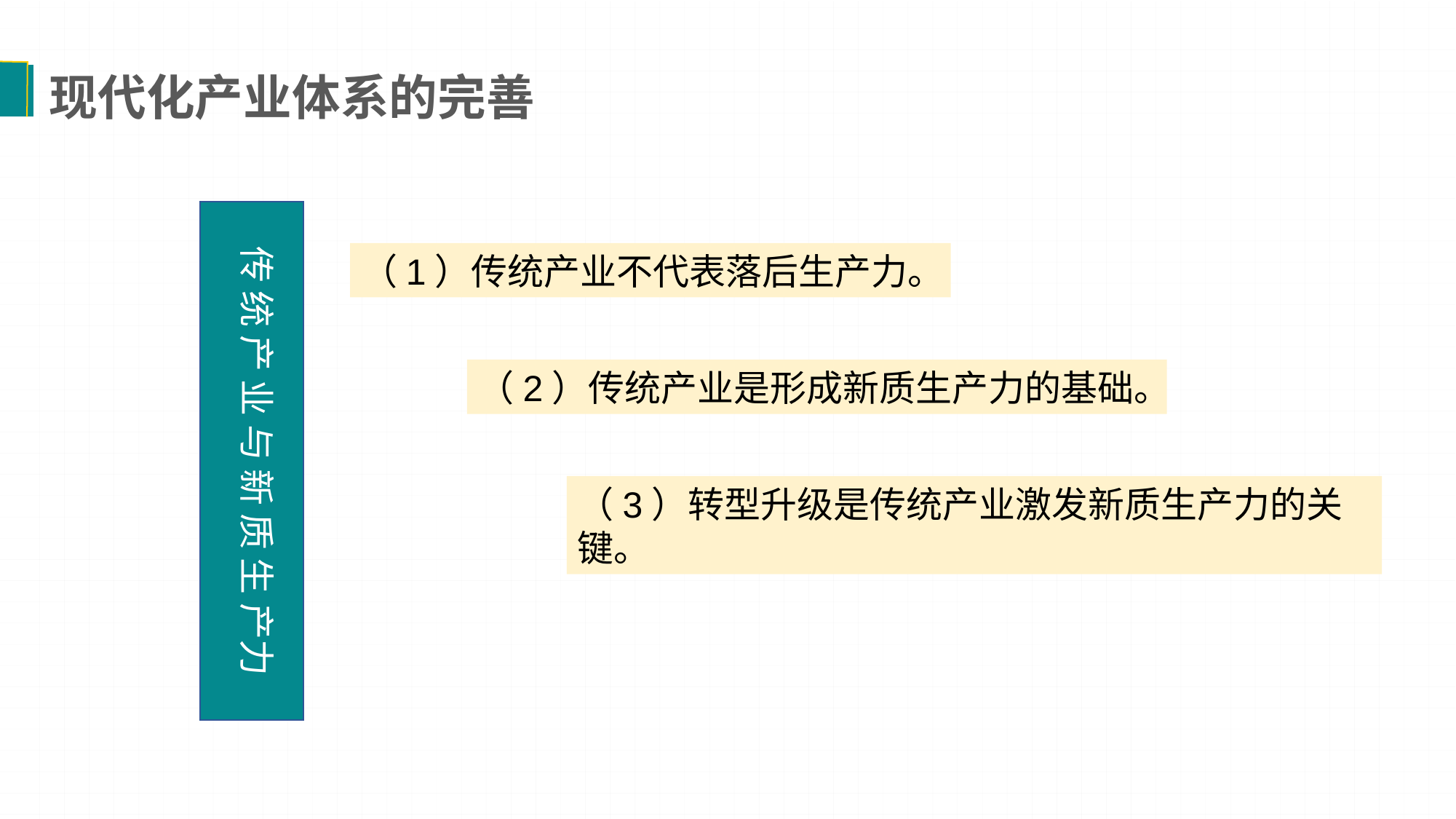

现代化产业体系的完善

传 统 产 业 与 新 质 生 产力

（1）传统产业不代表落后生产力。
（2）传统产业是形成新质生产力的基础。
（3）转型升级是传统产业激发新质生产力的关键。